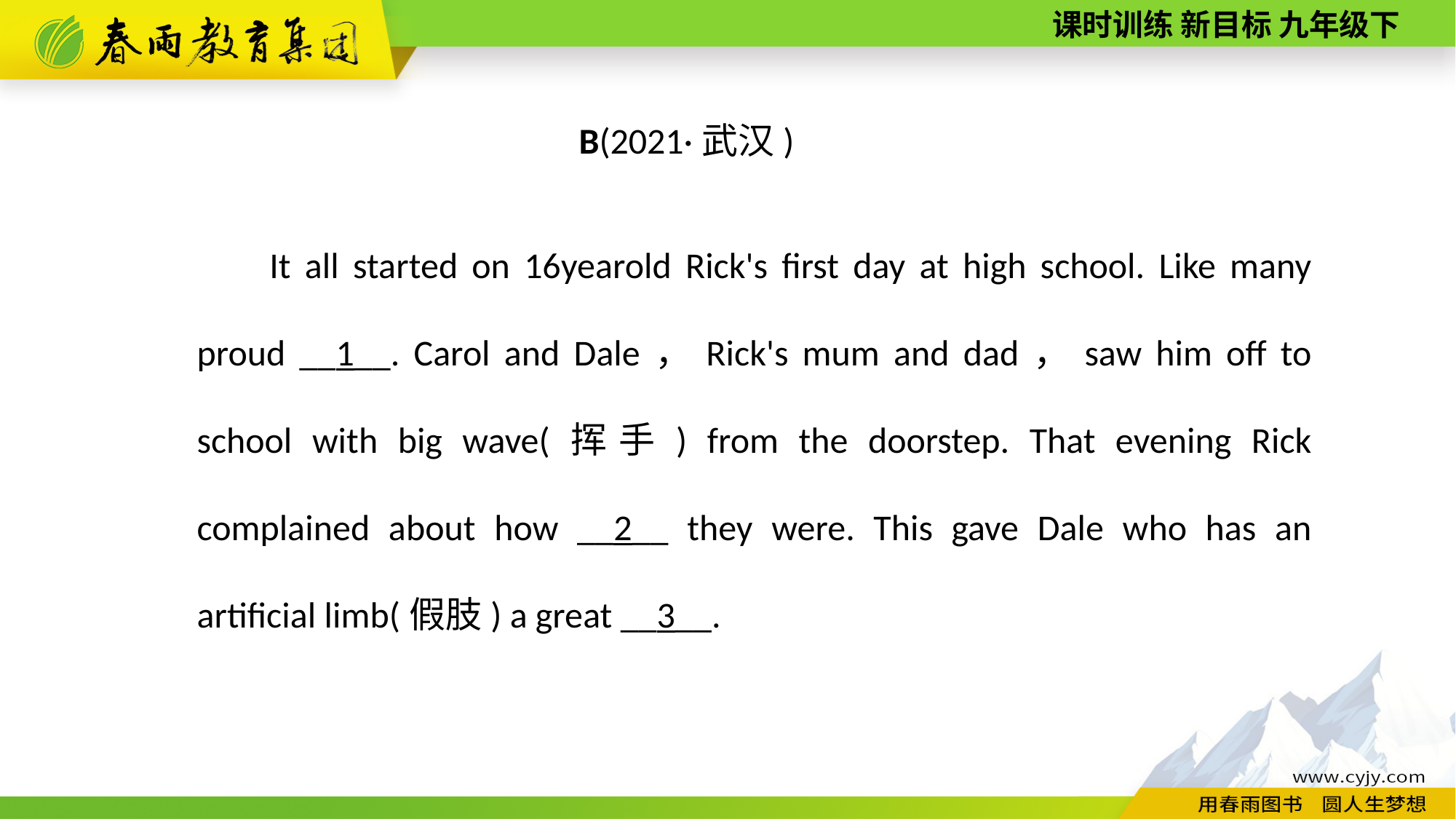

B(2021·武汉)
It all started on 16­year­old Rick's first day at high school. Like many proud __1__. Carol and Dale，Rick's mum and dad，saw him off to school with big wave(挥手) from the doorstep. That evening Rick complained about how __2__ they were. This gave Dale who has an artificial limb(假肢) a great __3__.